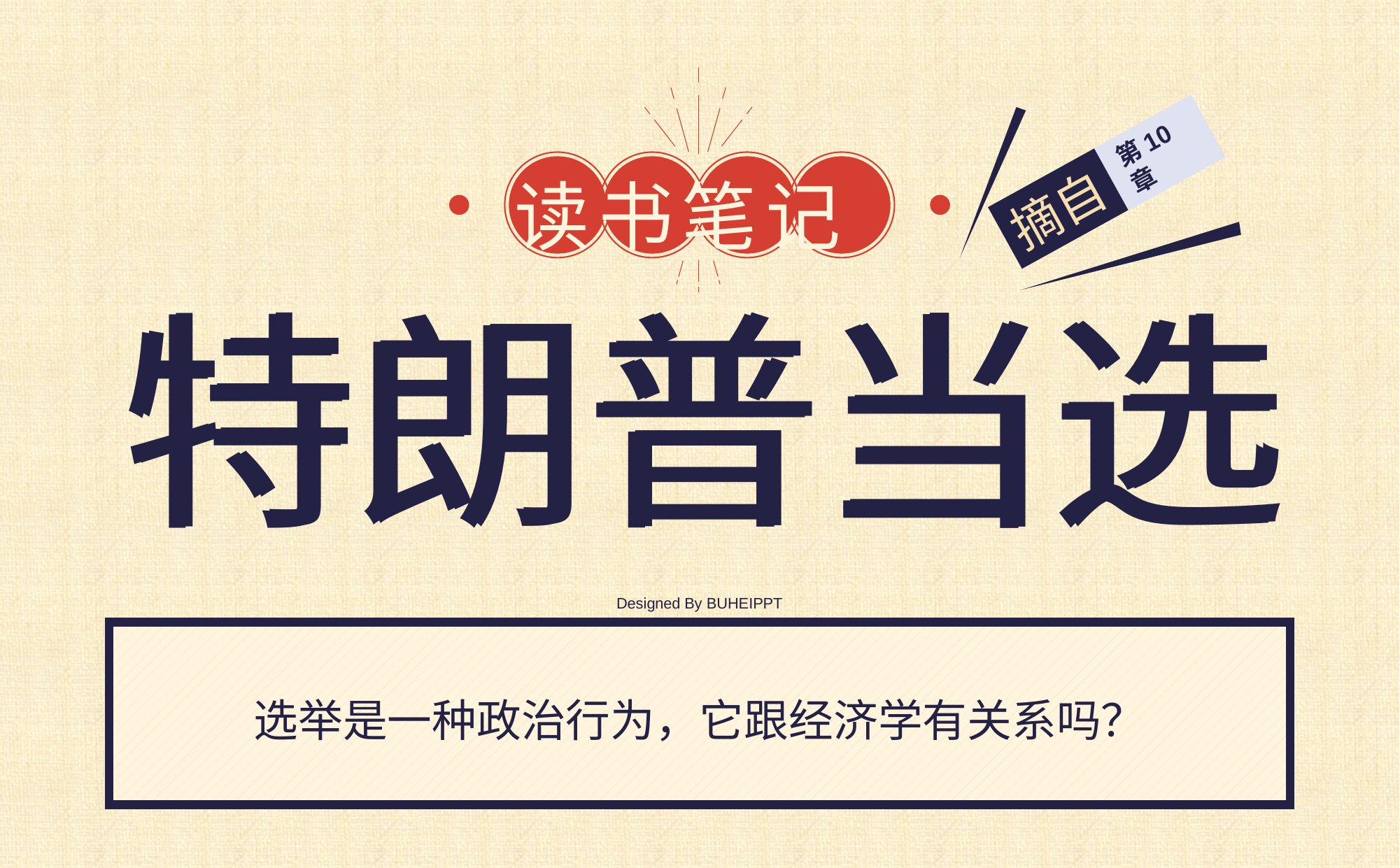

读书笔记

第10章

摘自
特朗普当选
特朗普当选
Designed By BUHEIPPT
选举是一种政治行为，它跟经济学有关系吗？